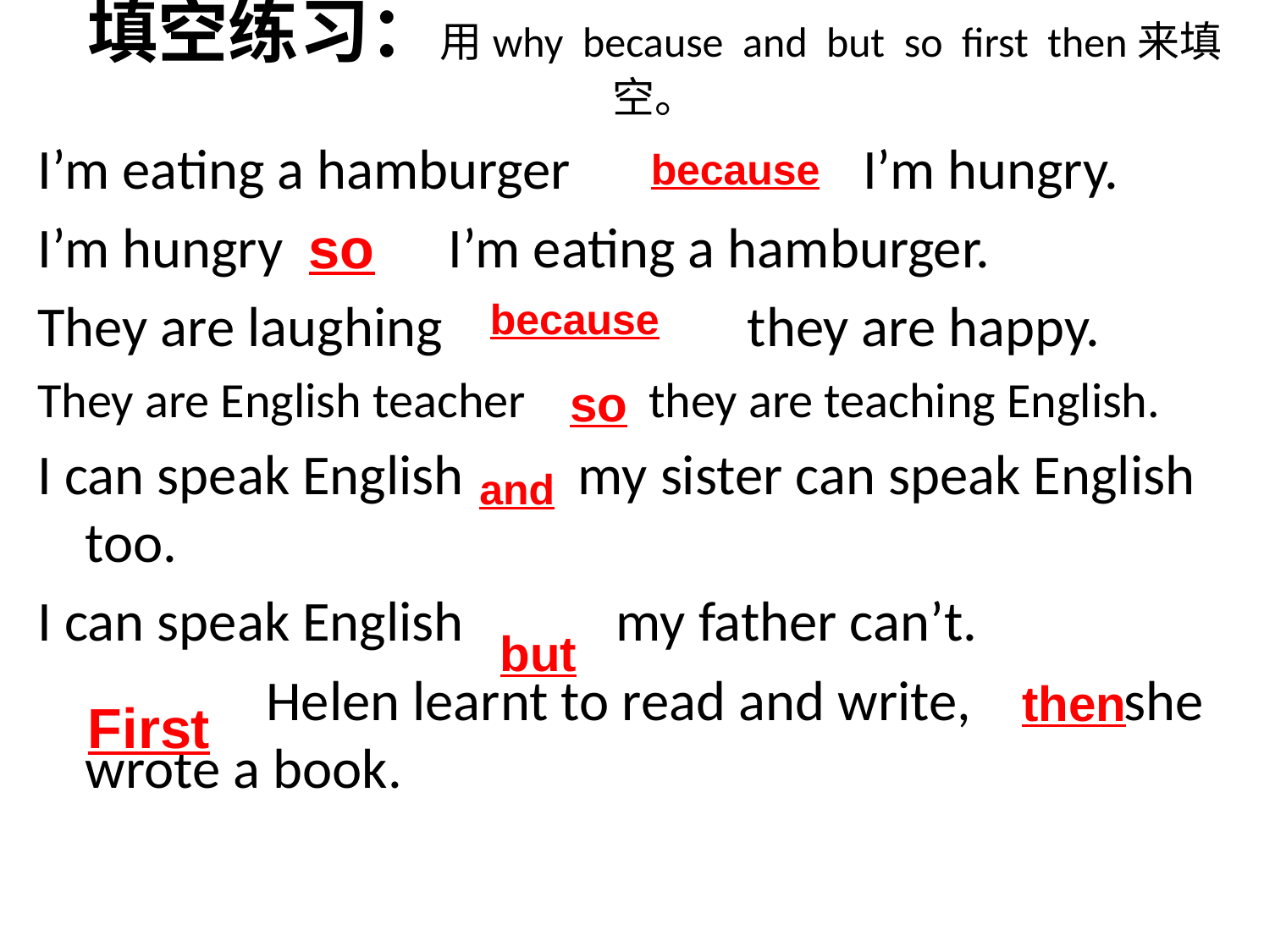

# 填空练习：用why  because  and  but  so  first  then来填空。
I’m eating a hamburger                       I’m hungry.
I’m hungry             I’m eating a hamburger.
They are laughing                        they are happy.
They are English teacher           they are teaching English.
I can speak English         my sister can speak English too.
I can speak English            my father can’t.
                  Helen learnt to read and write,            she wrote a book.
because
so
because
so
and
but
then
First